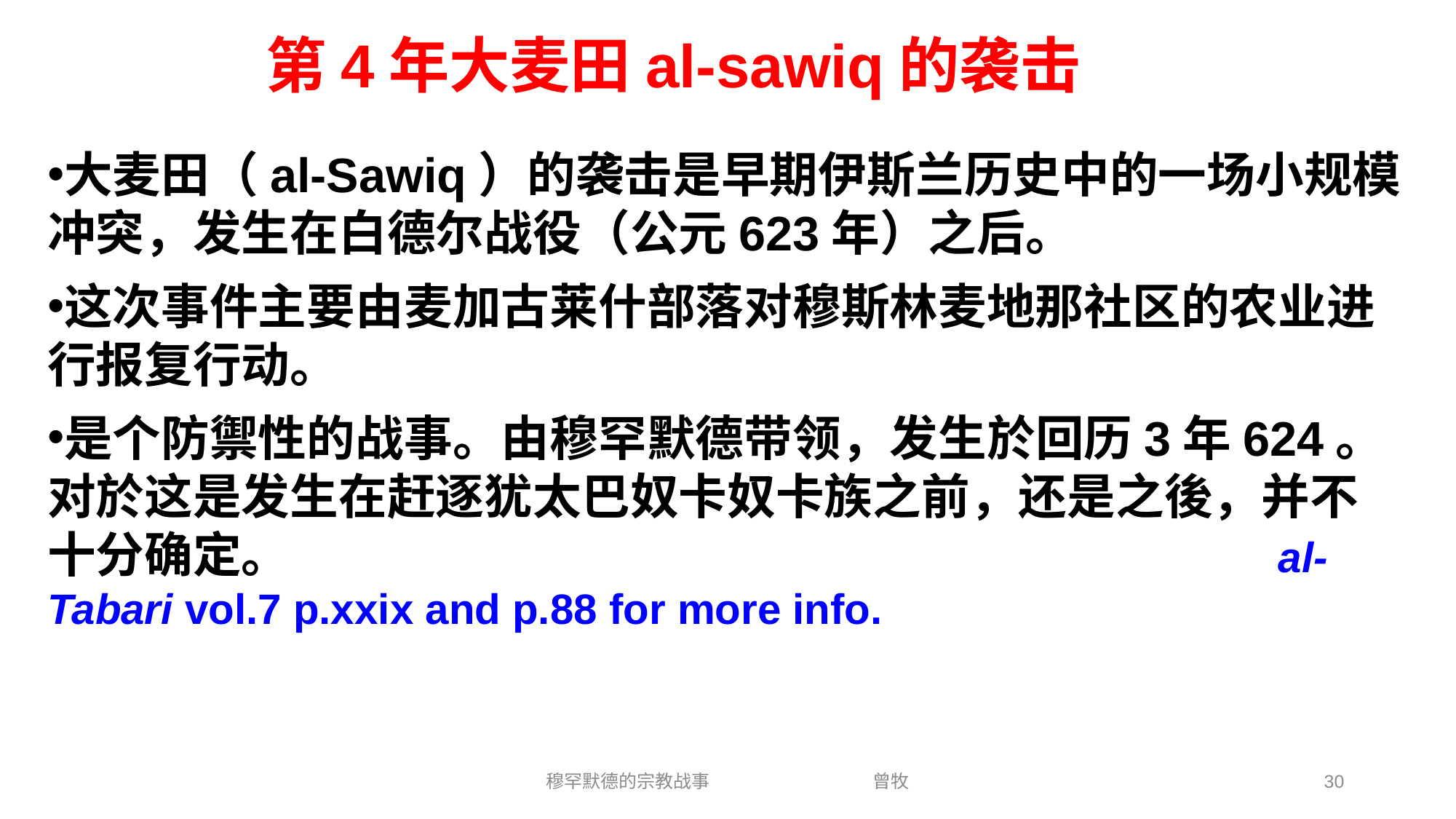

# 第4年大麦田al-sawiq的袭击
大麦田（al-Sawiq）的袭击是早期伊斯兰历史中的一场小规模冲突，发生在白德尔战役（公元623年）之后。
这次事件主要由麦加古莱什部落对穆斯林麦地那社区的农业进行报复行动。
是个防禦性的战事。由穆罕默德带领，发生於回历3年624。对於这是发生在赶逐犹太巴奴卡奴卡族之前，还是之後，并不十分确定。                                                                                        al-Tabari vol.7 p.xxix and p.88 for more info.
穆罕默德的宗教战事                             曾牧
30